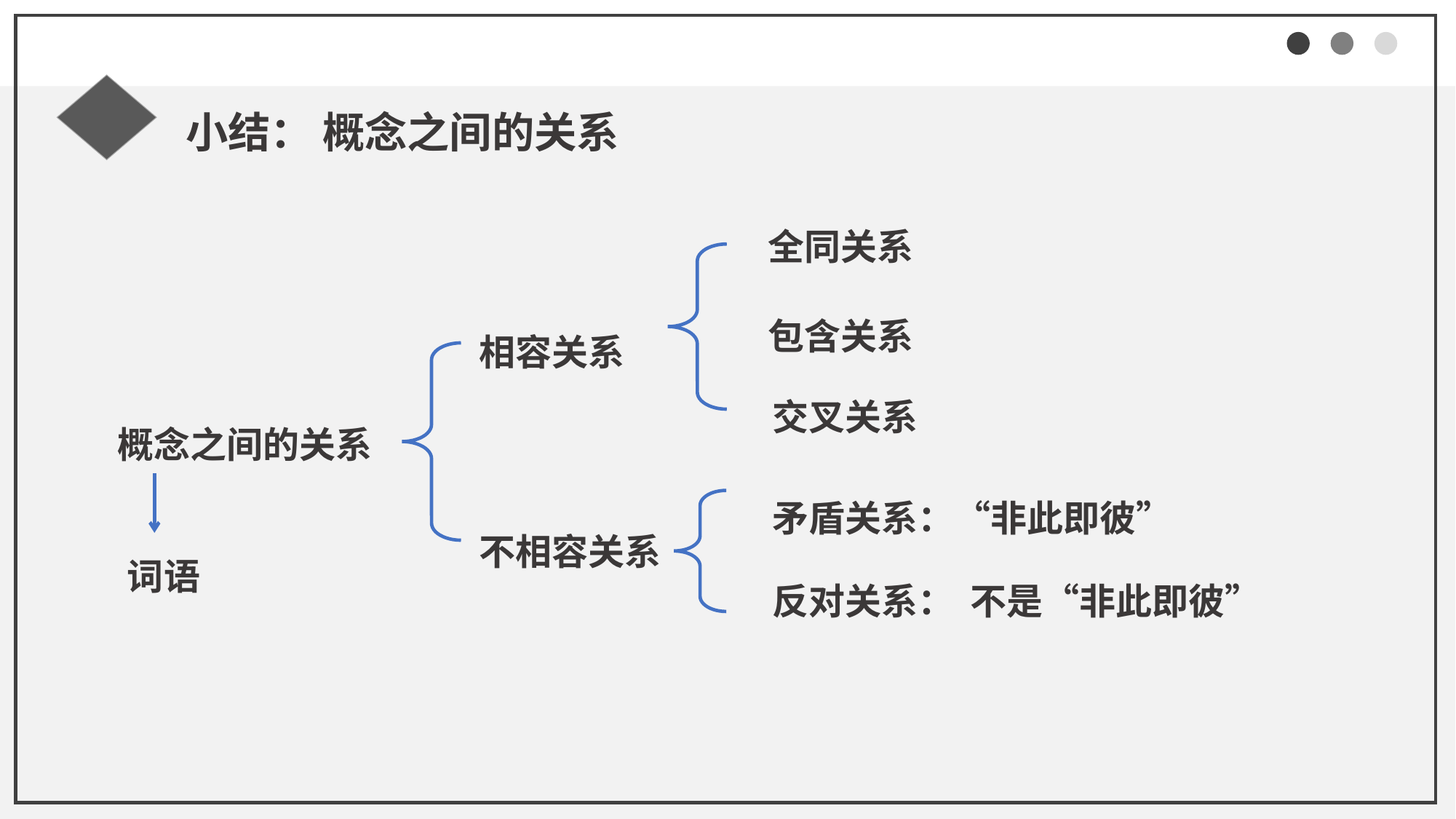

小结： 概念之间的关系
全同关系

包含关系
相容关系

交叉关系
概念之间的关系
矛盾关系：“非此即彼”

不相容关系
词语
反对关系：  不是“非此即彼”